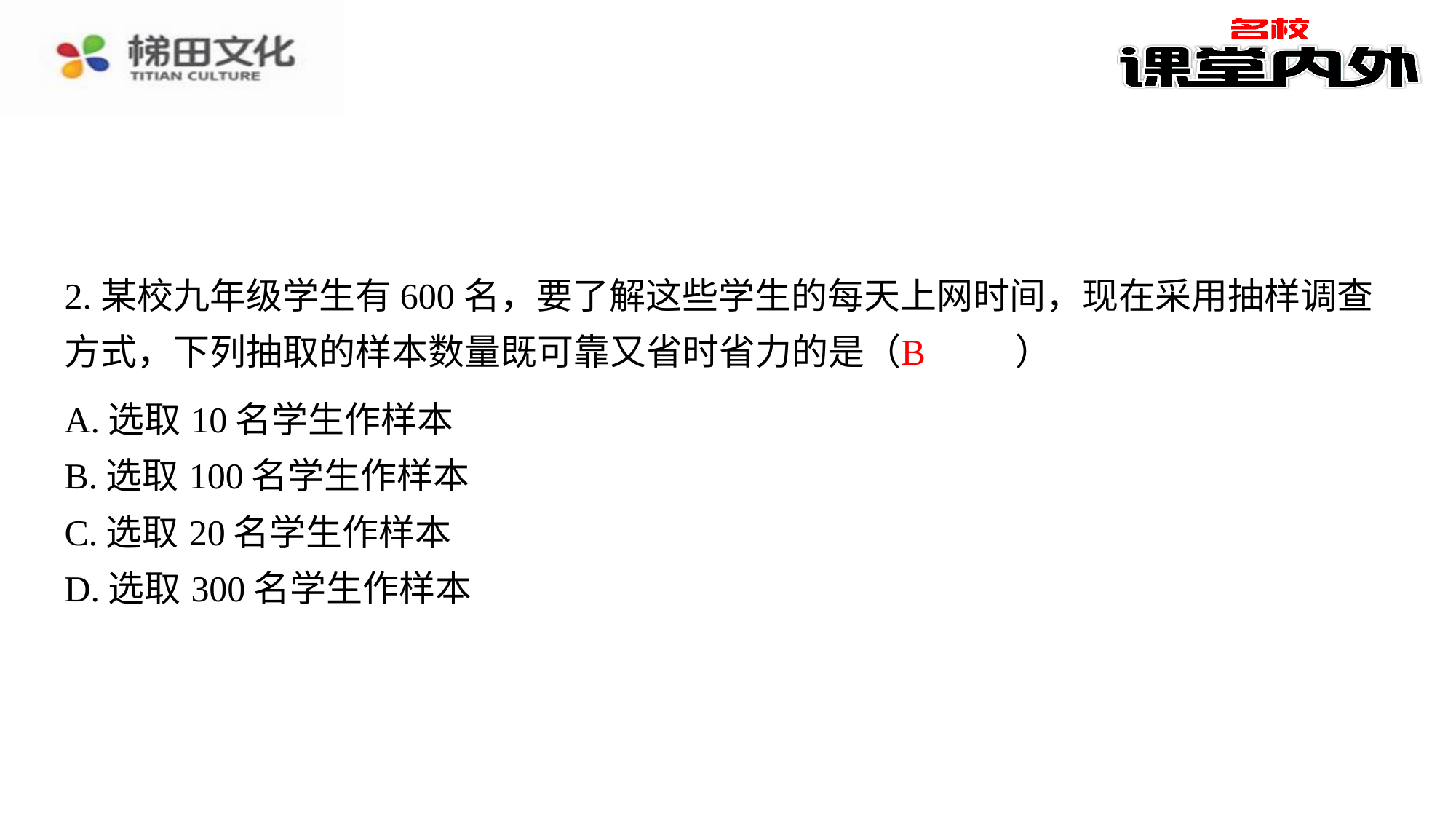

2.某校九年级学生有600名，要了解这些学生的每天上网时间，现在采用抽样调查方式，下列抽取的样本数量既可靠又省时省力的是（　B　）
B
| A.选取10名学生作样本 |
| --- |
| B.选取100名学生作样本 |
| C.选取20名学生作样本 |
| D.选取300名学生作样本 |